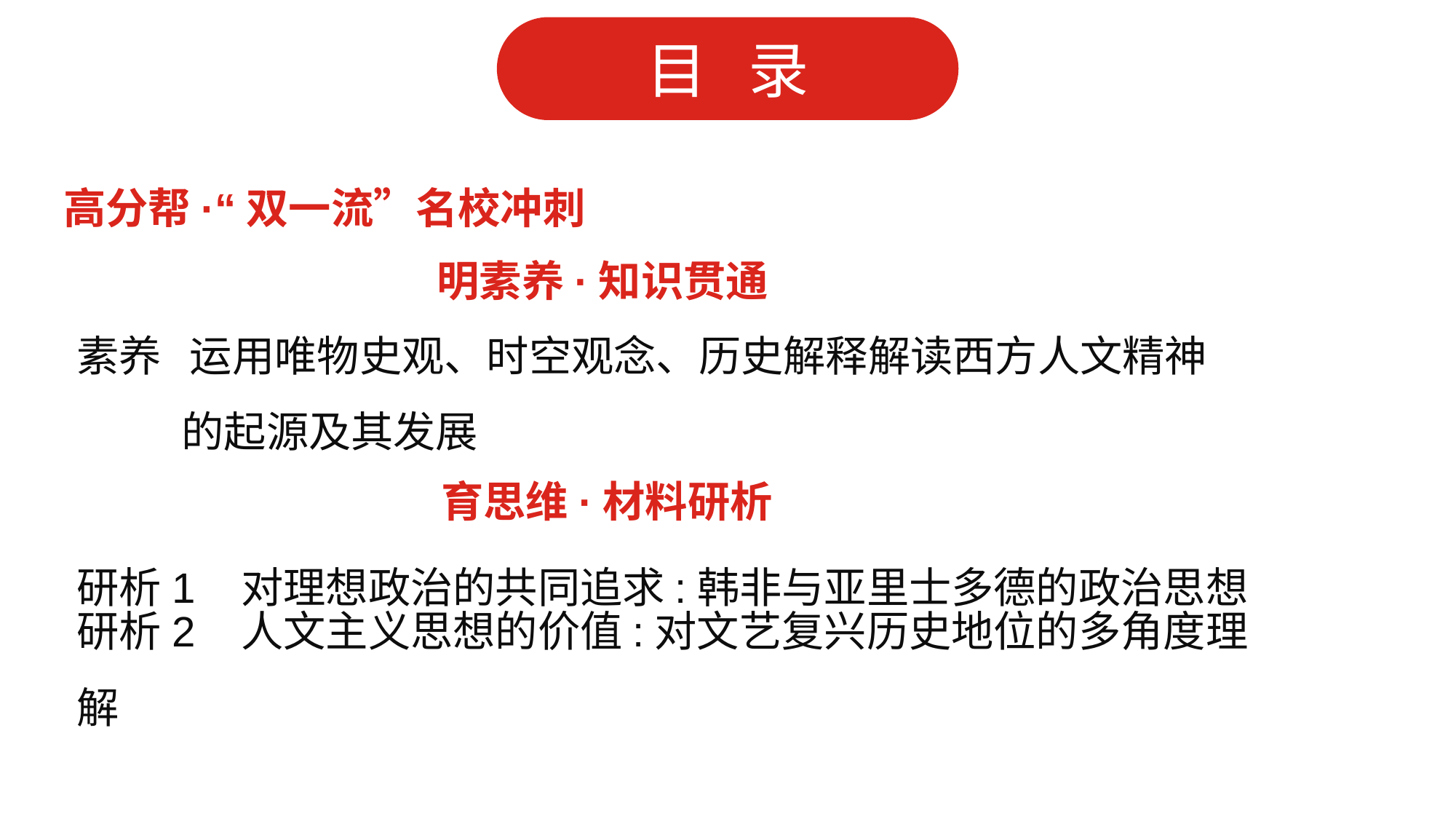

高分帮·“双一流”名校冲刺
明素养·知识贯通
素养   运用唯物史观、时空观念、历史解释解读西方人文精神
          的起源及其发展
育思维·材料研析
研析1   对理想政治的共同追求:韩非与亚里士多德的政治思想
研析2   人文主义思想的价值:对文艺复兴历史地位的多角度理解